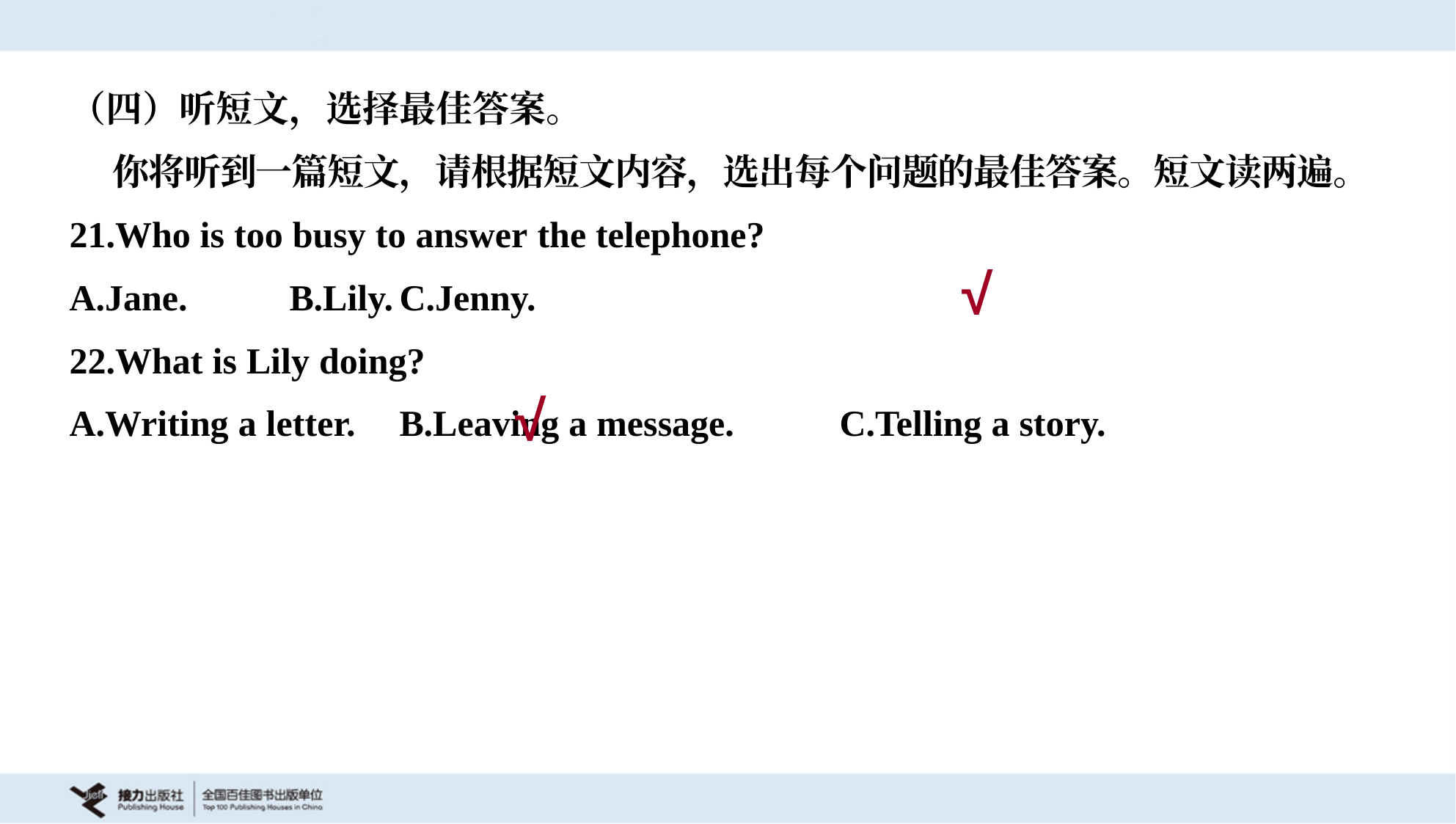

（四）听短文，选择最佳答案。
    你将听到一篇短文，请根据短文内容，选出每个问题的最佳答案。短文读两遍。
21.Who is too busy to answer the telephone?
A.Jane.	B.Lily.	C.Jenny.
√
22.What is Lily doing?
A.Writing a letter.	B.Leaving a message.	C.Telling a story.
√